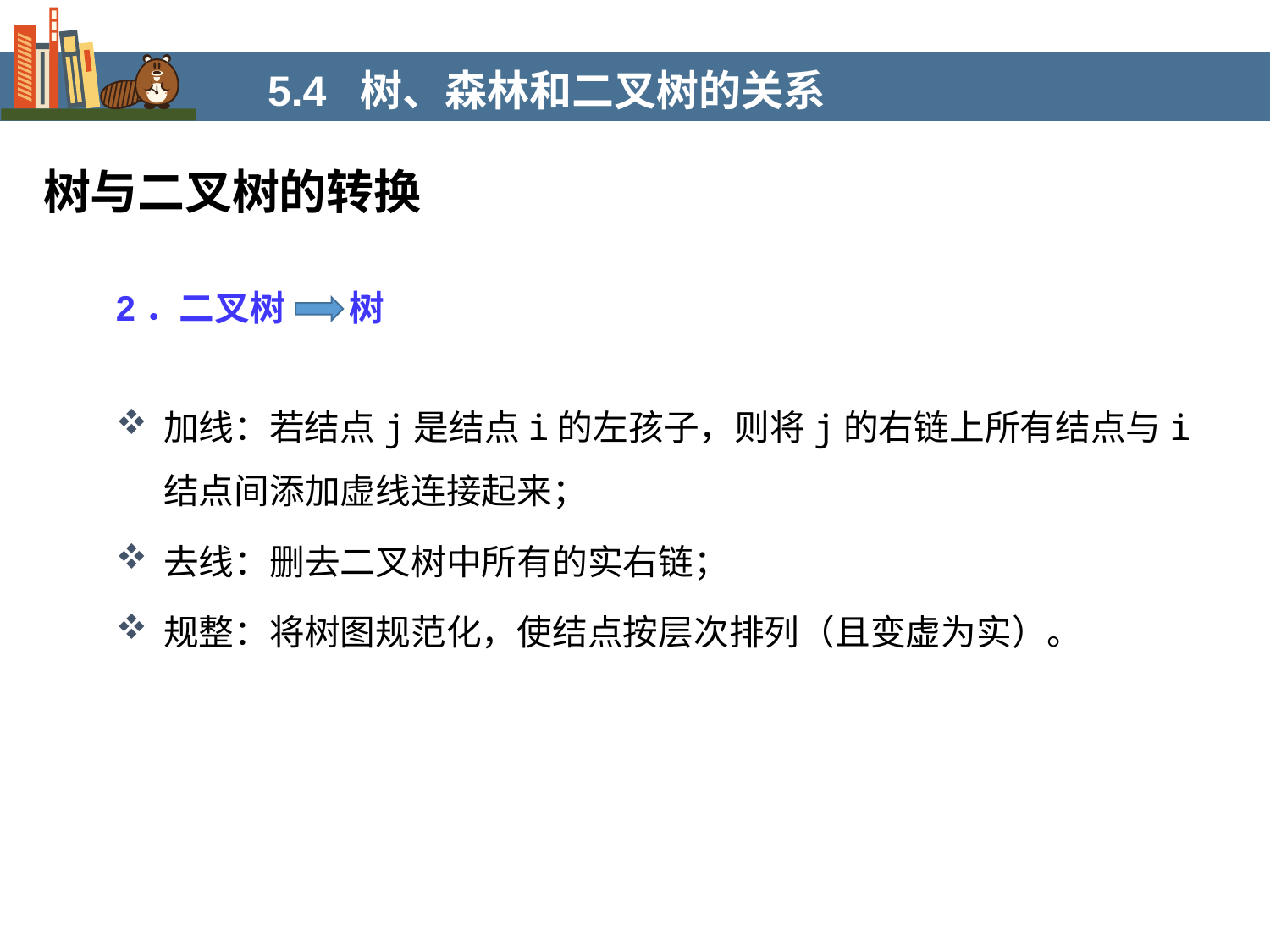

5.4  树、森林和二叉树的关系
树与二叉树的转换

2．二叉树        树

加线：若结点j是结点i的左孩子，则将j的右链上所有结点与i结点间添加虚线连接起来；
去线：删去二叉树中所有的实右链；
规整：将树图规范化，使结点按层次排列（且变虚为实）。